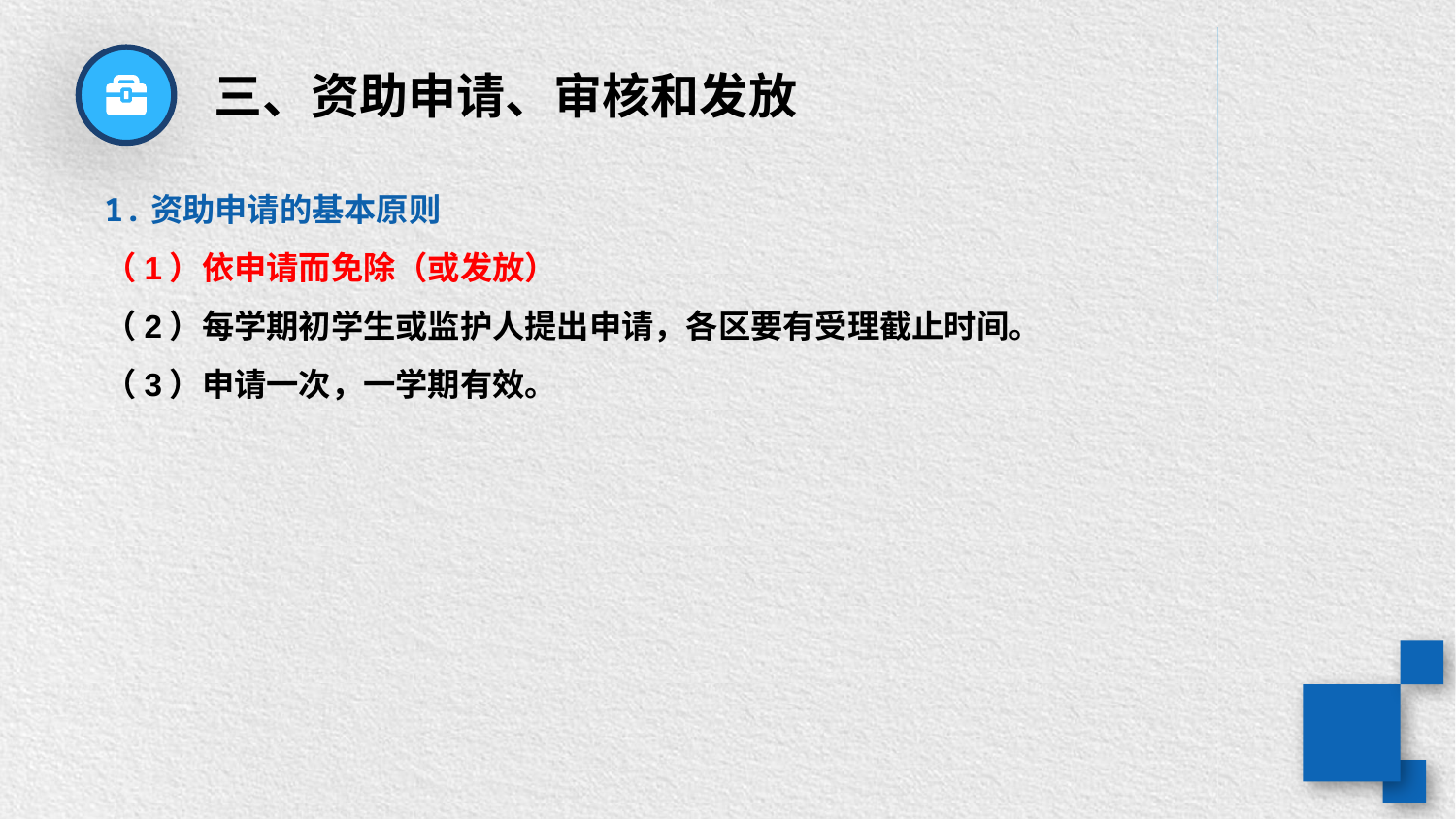

三、资助申请、审核和发放

1.资助申请的基本原则
（1）依申请而免除（或发放）
（2）每学期初学生或监护人提出申请，各区要有受理截止时间。
（3）申请一次，一学期有效。